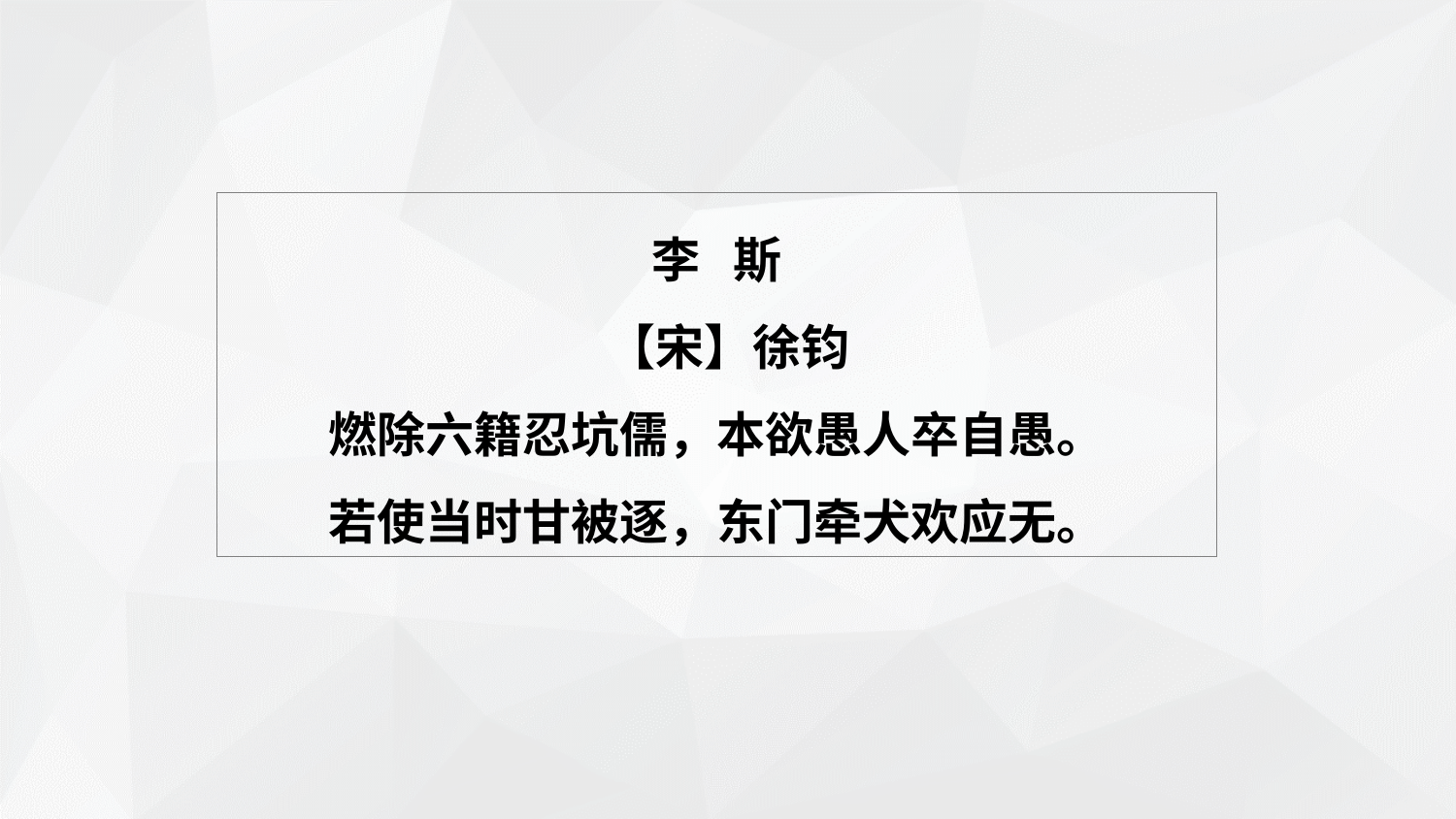

李   斯
 【宋】徐钧
燃除六籍忍坑儒，本欲愚人卒自愚。
若使当时甘被逐，东门牵犬欢应无。